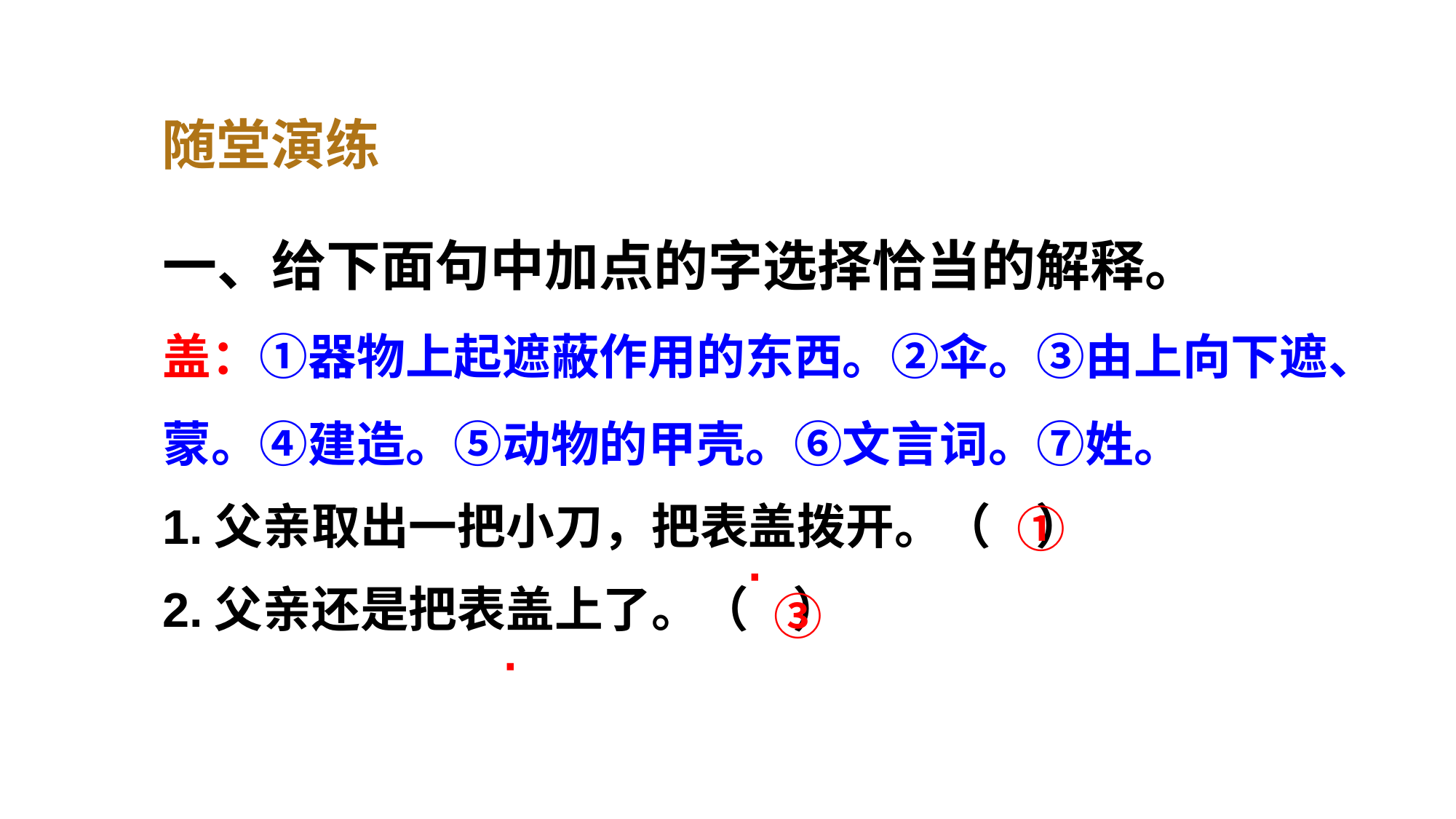

随堂演练
一、给下面句中加点的字选择恰当的解释。
盖：①器物上起遮蔽作用的东西。②伞。③由上向下遮、蒙。④建造。⑤动物的甲壳。⑥文言词。⑦姓。
1.父亲取出一把小刀，把表盖拨开。（    ）
2.父亲还是把表盖上了。（    ）
①
·
③
·